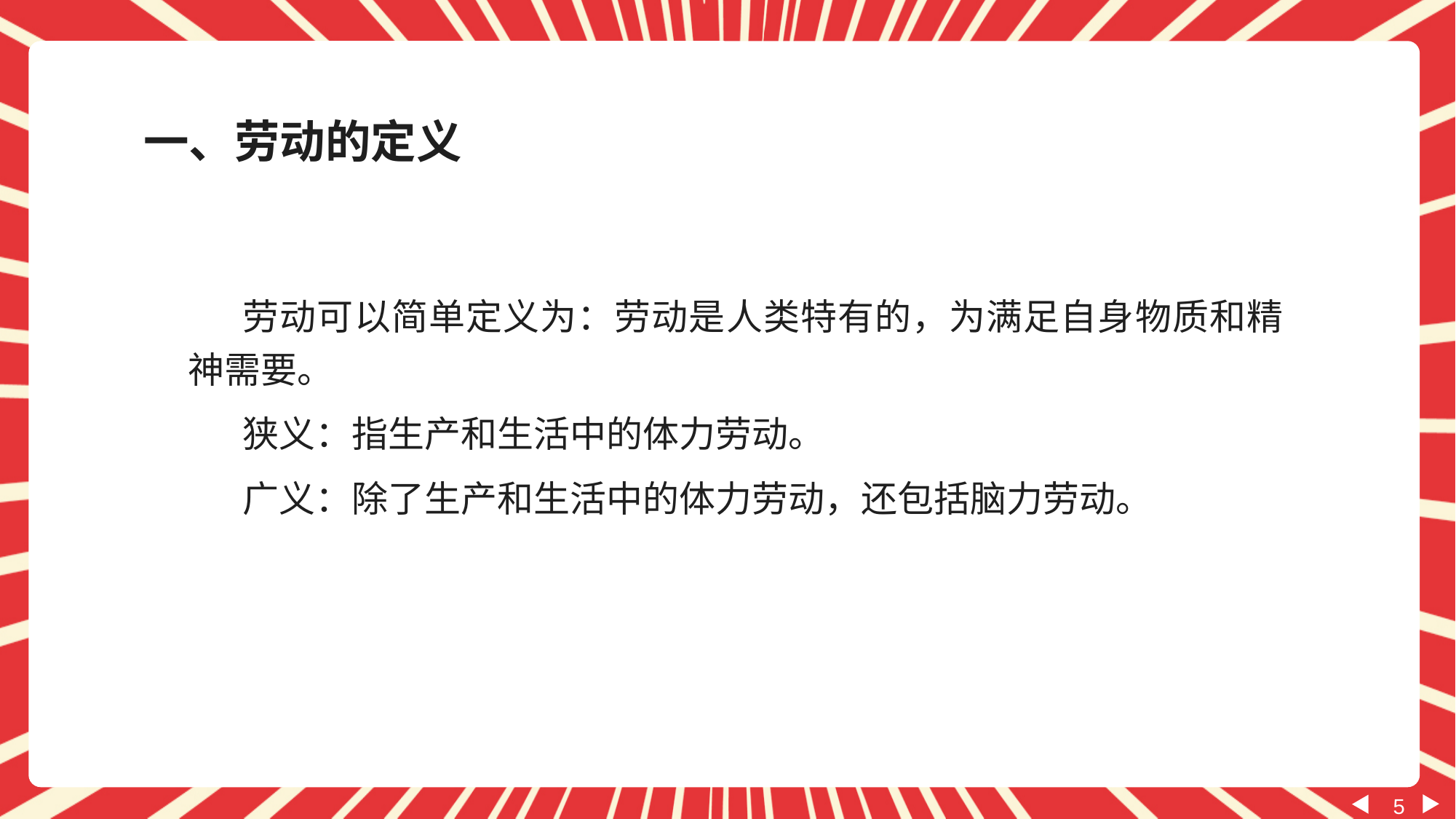

一、劳动的定义
劳动可以简单定义为：劳动是人类特有的，为满足自身物质和精神需要。
狭义：指生产和生活中的体力劳动。
广义：除了生产和生活中的体力劳动，还包括脑力劳动。